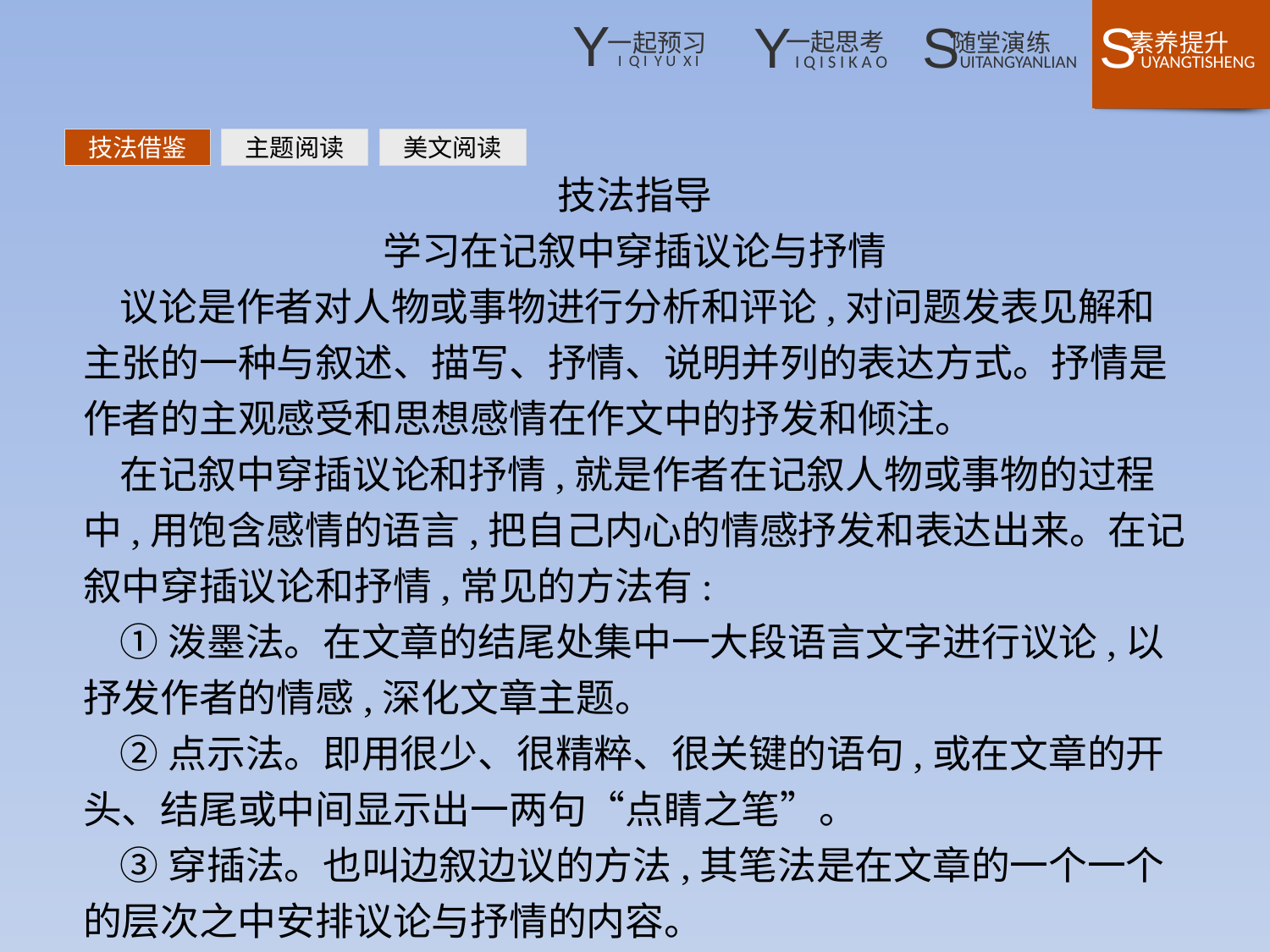

技法借鉴
主题阅读
美文阅读
技法指导
学习在记叙中穿插议论与抒情
议论是作者对人物或事物进行分析和评论,对问题发表见解和主张的一种与叙述、描写、抒情、说明并列的表达方式。抒情是作者的主观感受和思想感情在作文中的抒发和倾注。
在记叙中穿插议论和抒情,就是作者在记叙人物或事物的过程中,用饱含感情的语言,把自己内心的情感抒发和表达出来。在记叙中穿插议论和抒情,常见的方法有:
①泼墨法。在文章的结尾处集中一大段语言文字进行议论,以抒发作者的情感,深化文章主题。
②点示法。即用很少、很精粹、很关键的语句,或在文章的开头、结尾或中间显示出一两句“点睛之笔”。
③穿插法。也叫边叙边议的方法,其笔法是在文章的一个一个的层次之中安排议论与抒情的内容。